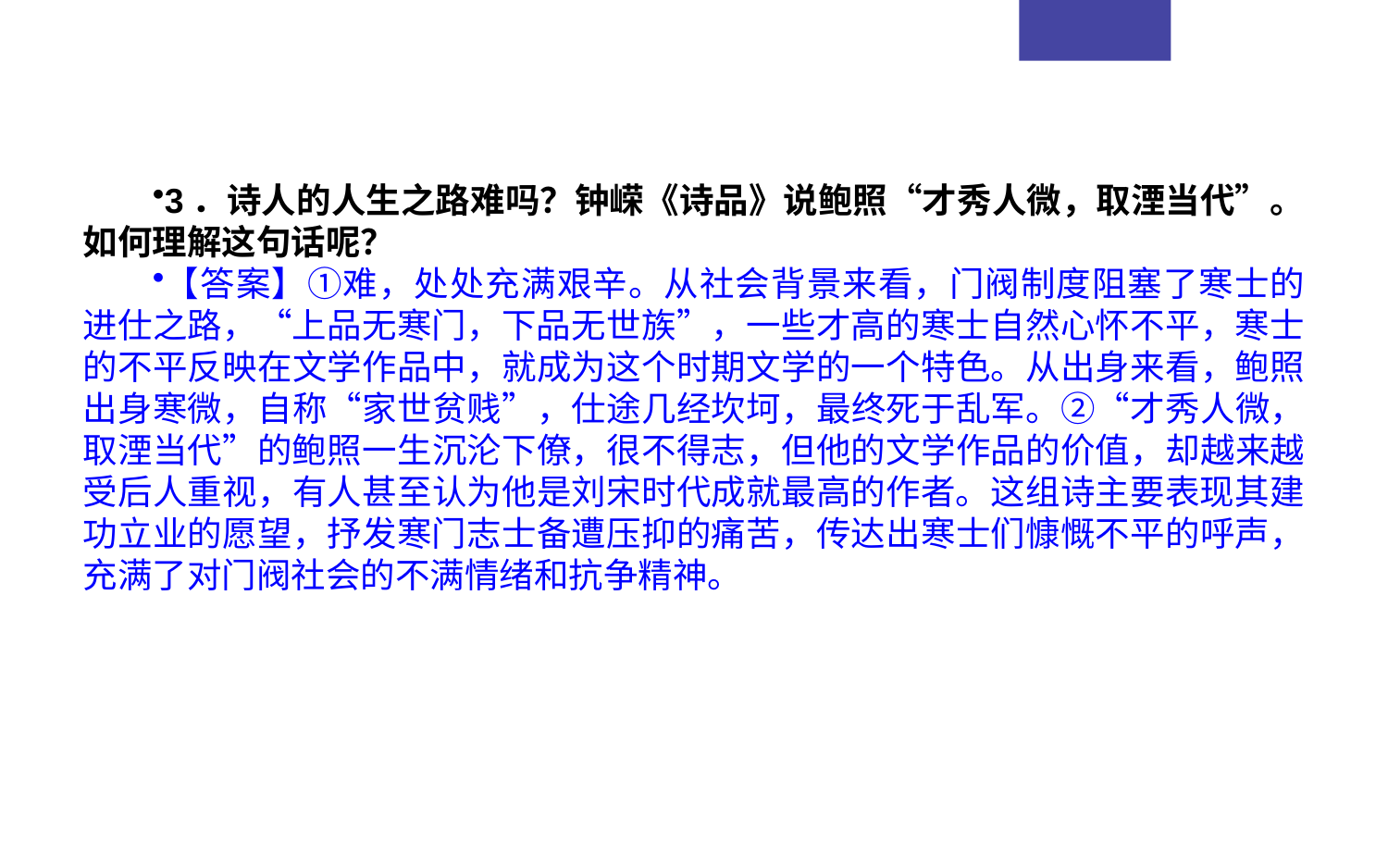

3．诗人的人生之路难吗？钟嵘《诗品》说鲍照“才秀人微，取湮当代”。如何理解这句话呢？
【答案】①难，处处充满艰辛。从社会背景来看，门阀制度阻塞了寒士的进仕之路，“上品无寒门，下品无世族”，一些才高的寒士自然心怀不平，寒士的不平反映在文学作品中，就成为这个时期文学的一个特色。从出身来看，鲍照出身寒微，自称“家世贫贱”，仕途几经坎坷，最终死于乱军。②“才秀人微，取湮当代”的鲍照一生沉沦下僚，很不得志，但他的文学作品的价值，却越来越受后人重视，有人甚至认为他是刘宋时代成就最高的作者。这组诗主要表现其建功立业的愿望，抒发寒门志士备遭压抑的痛苦，传达出寒士们慷慨不平的呼声，充满了对门阀社会的不满情绪和抗争精神。